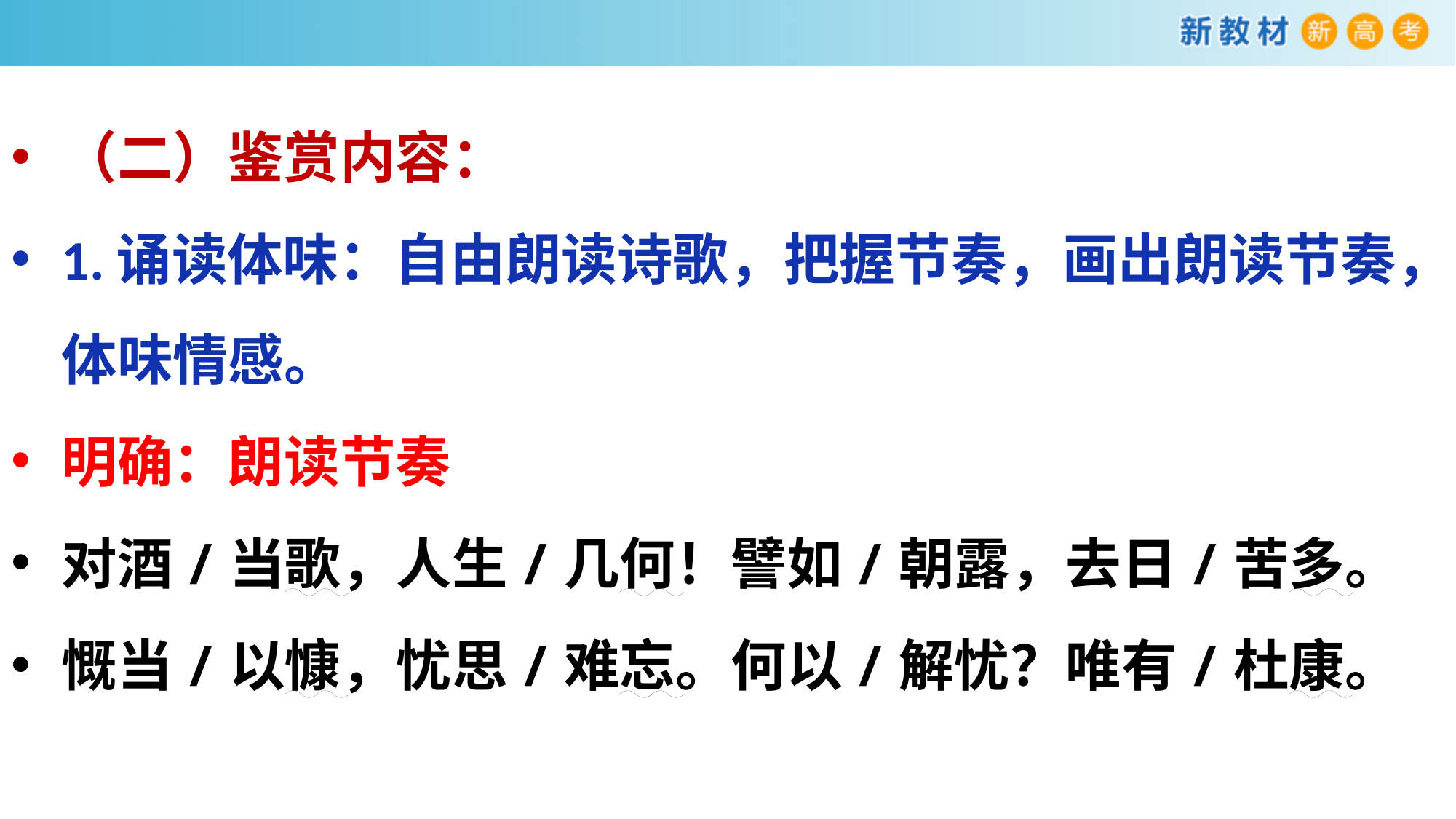

（二）鉴赏内容：
1.诵读体味：自由朗读诗歌，把握节奏，画出朗读节奏，体味情感。
明确：朗读节奏
对酒/当歌，人生/几何！譬如/朝露，去日/苦多。
慨当/以慷，忧思/难忘。何以/解忧？唯有/杜康。